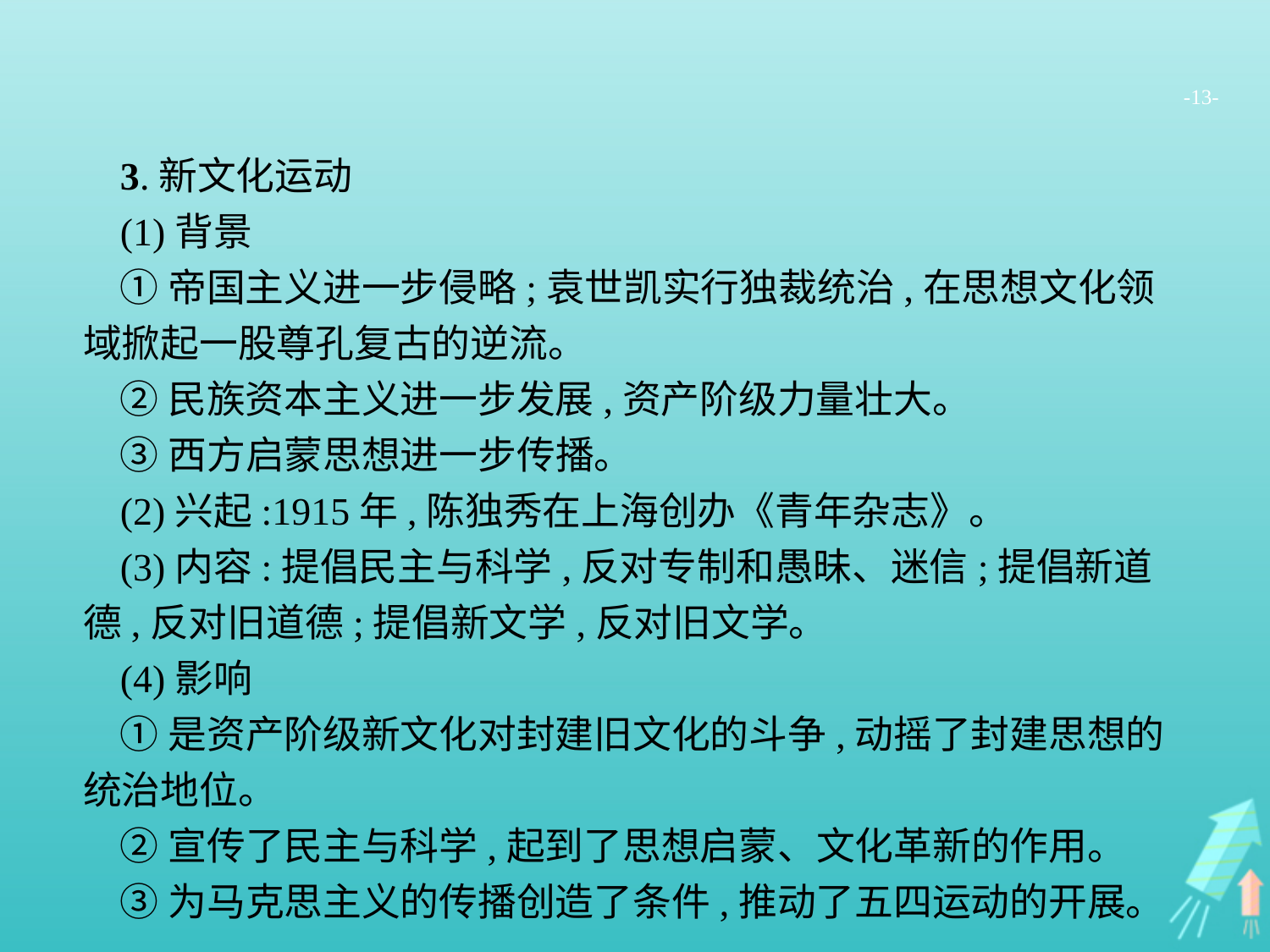

-13-
3.新文化运动
(1)背景
①帝国主义进一步侵略;袁世凯实行独裁统治,在思想文化领域掀起一股尊孔复古的逆流。
②民族资本主义进一步发展,资产阶级力量壮大。
③西方启蒙思想进一步传播。
(2)兴起:1915年,陈独秀在上海创办《青年杂志》。
(3)内容:提倡民主与科学,反对专制和愚昧、迷信;提倡新道德,反对旧道德;提倡新文学,反对旧文学。
(4)影响
①是资产阶级新文化对封建旧文化的斗争,动摇了封建思想的统治地位。
②宣传了民主与科学,起到了思想启蒙、文化革新的作用。
③为马克思主义的传播创造了条件,推动了五四运动的开展。